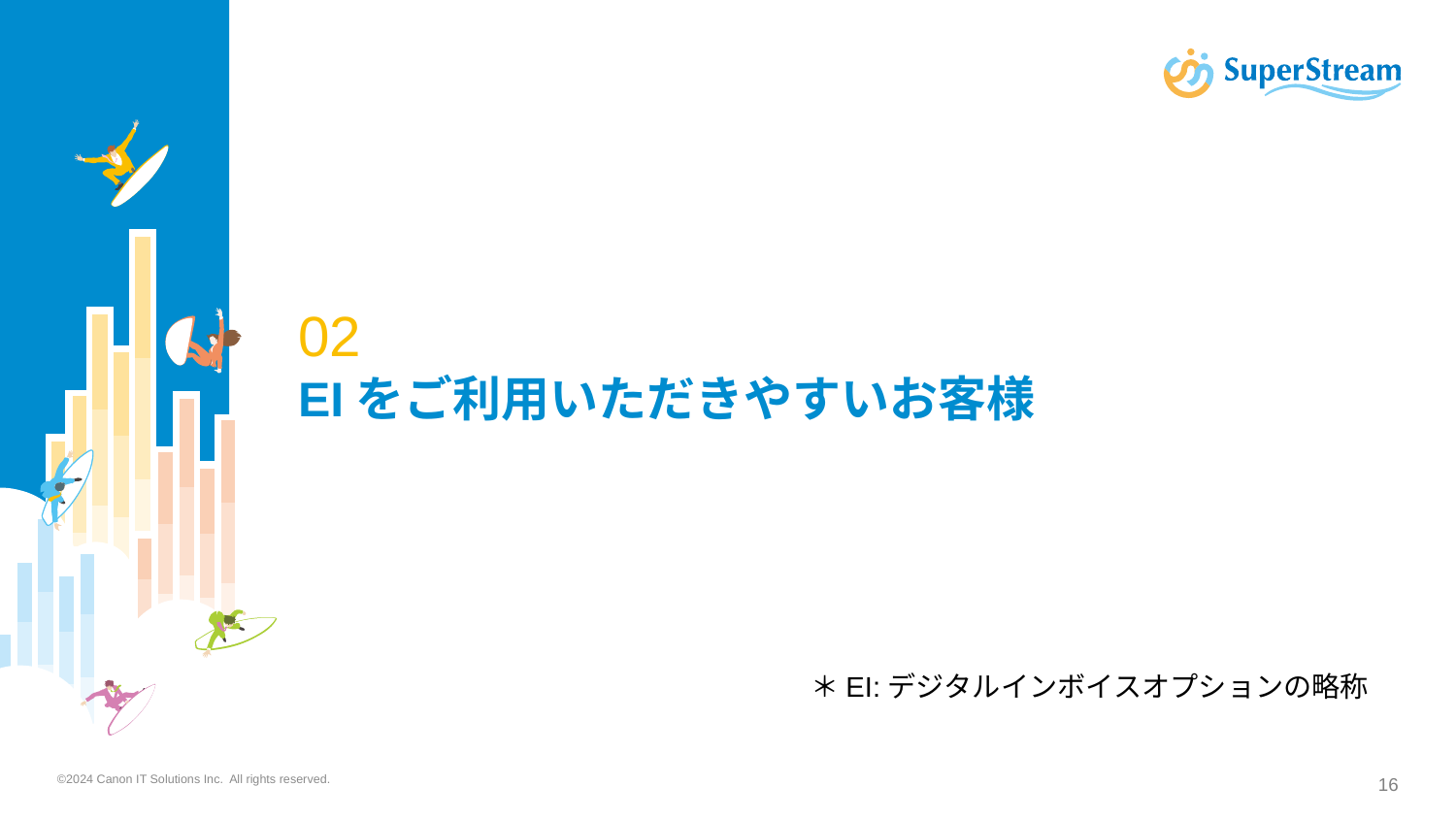

# 02 EIをご利用いただきやすいお客様
＊EI:デジタルインボイスオプションの略称
©2024 Canon IT Solutions Inc.  All rights reserved.
16